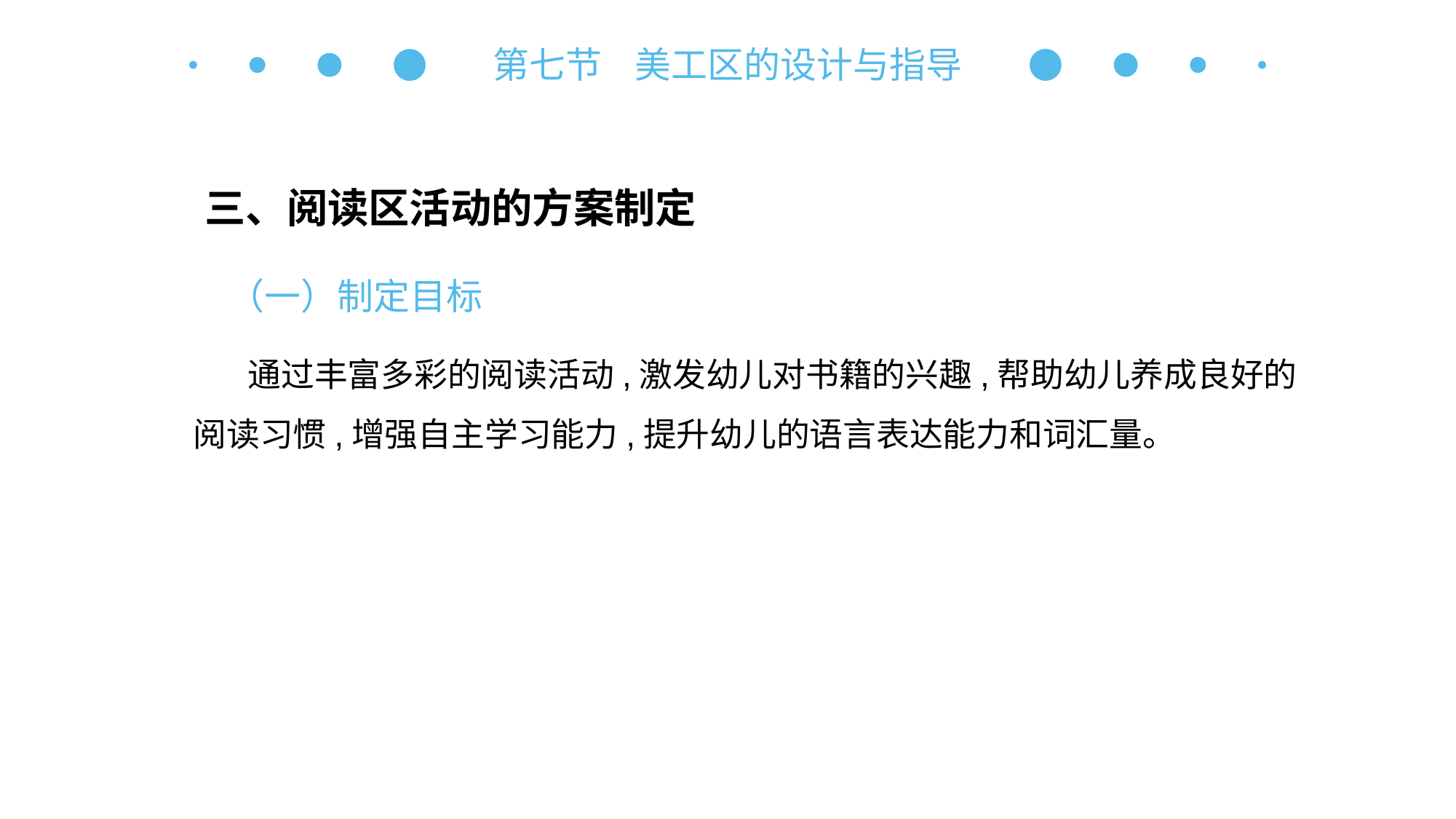

第七节    美工区的设计与指导

三、阅读区活动的方案制定
（一）制定目标
通过丰富多彩的阅读活动,激发幼儿对书籍的兴趣,帮助幼儿养成良好的阅读习惯,增强自主学习能力,提升幼儿的语言表达能力和词汇量。